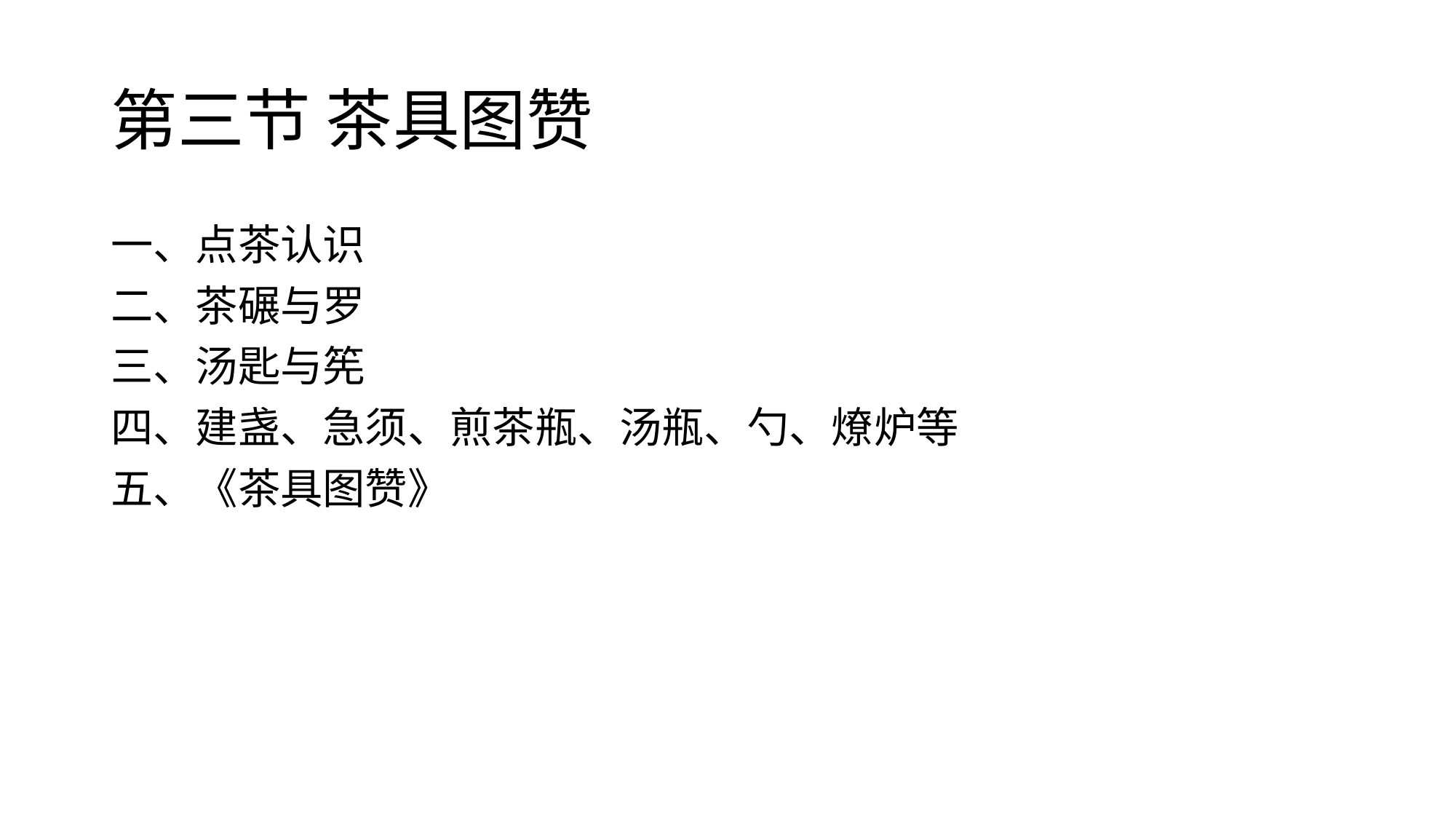

# 第三节 茶具图赞
一、点茶认识
二、茶碾与罗
三、汤匙与筅
四、建盏、急须、煎茶瓶、汤瓶、勺、燎炉等
五、《茶具图赞》